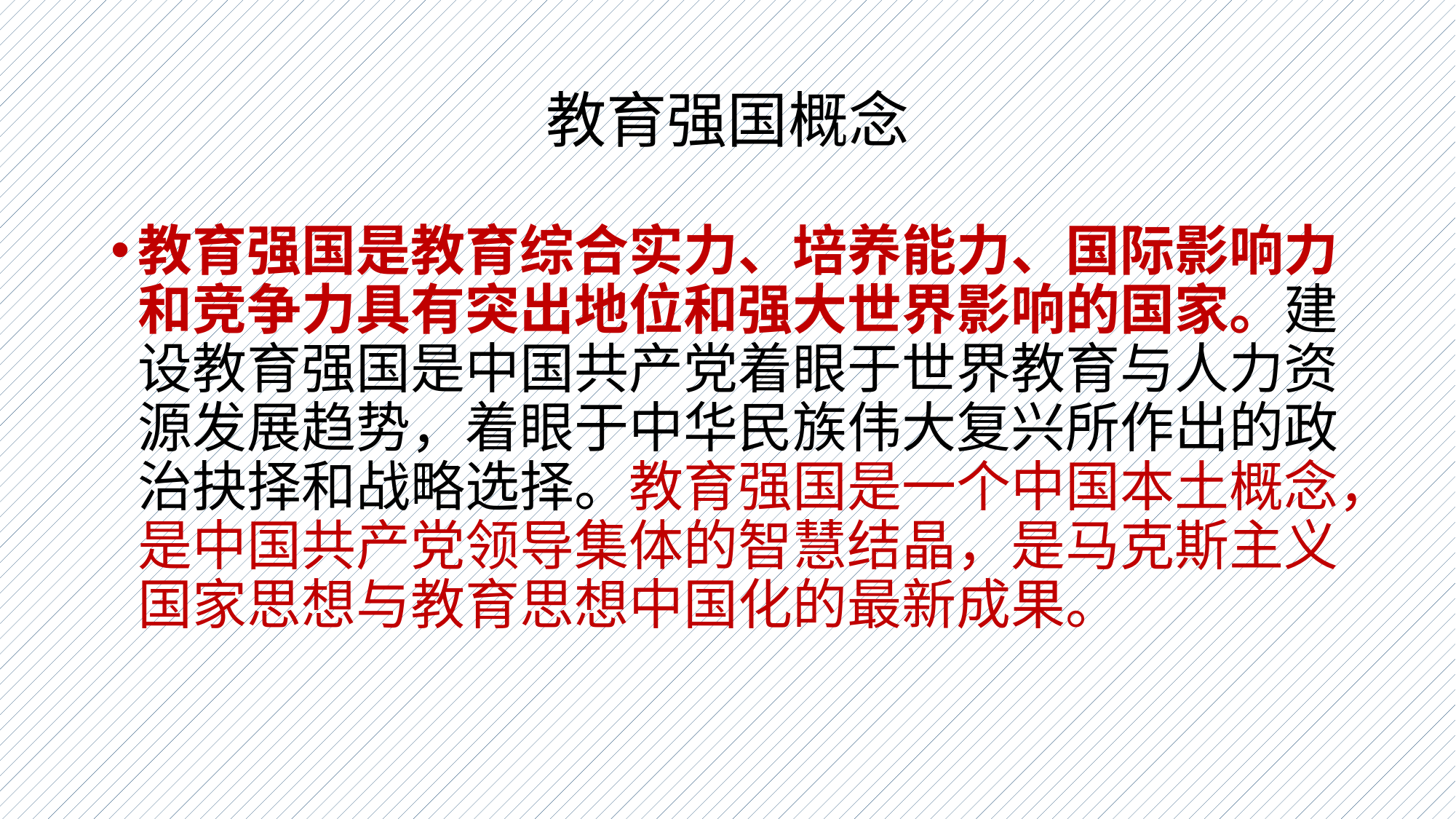

# 教育强国概念
教育强国是教育综合实力、培养能力、国际影响力和竞争力具有突出地位和强大世界影响的国家。建设教育强国是中国共产党着眼于世界教育与人力资源发展趋势，着眼于中华民族伟大复兴所作出的政治抉择和战略选择。教育强国是一个中国本土概念，是中国共产党领导集体的智慧结晶，是马克斯主义国家思想与教育思想中国化的最新成果。